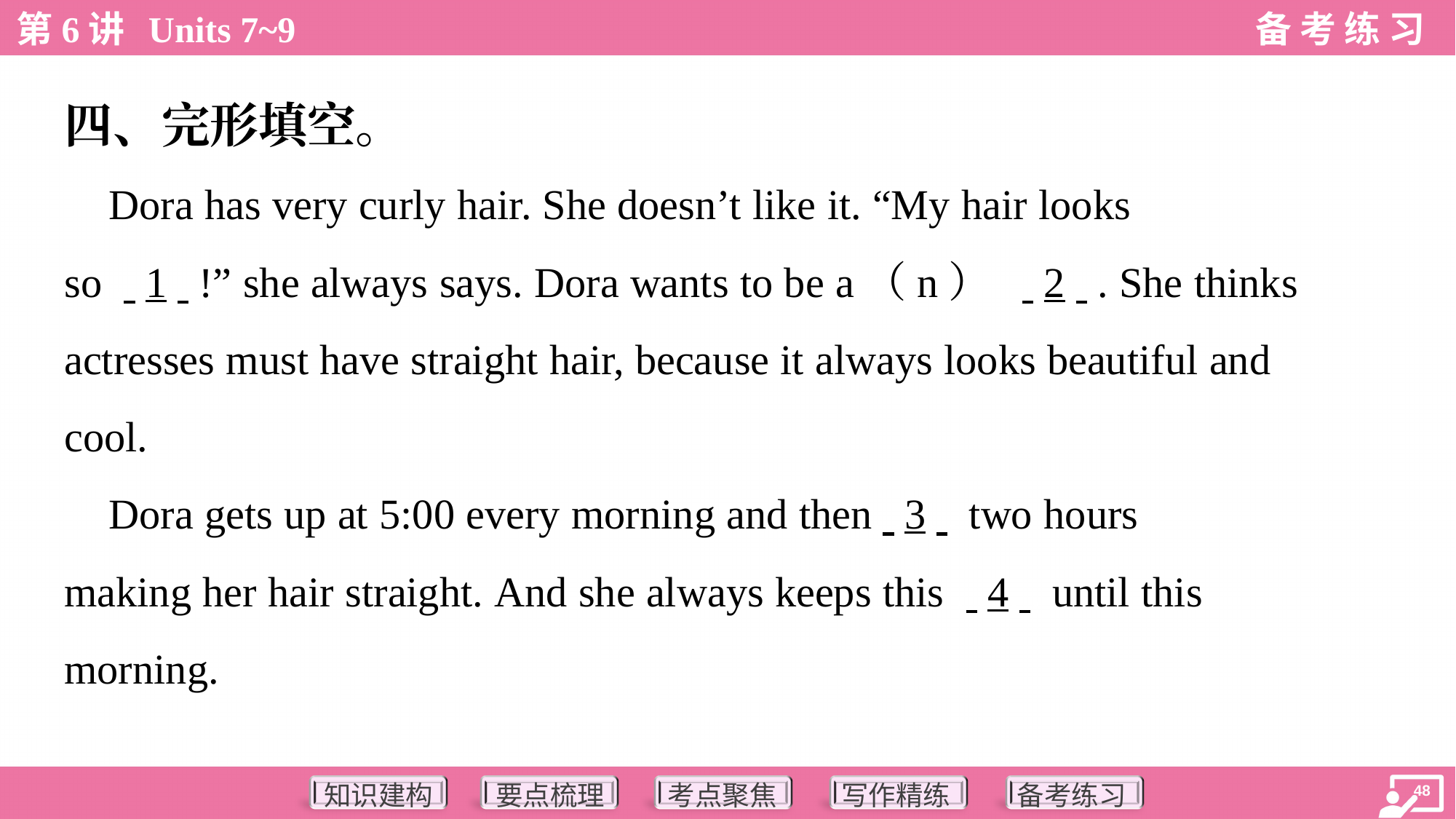

四、完形填空。
    Dora has very curly hair. She doesn’t like it. “My hair looks
so . .1. .!” she always says. Dora wants to be a（n） . .2. .. She thinks
actresses must have straight hair, because it always looks beautiful and
cool.
    Dora gets up at 5:00 every morning and then. .3. . two hours
making her hair straight. And she always keeps this . .4. . until this
morning.